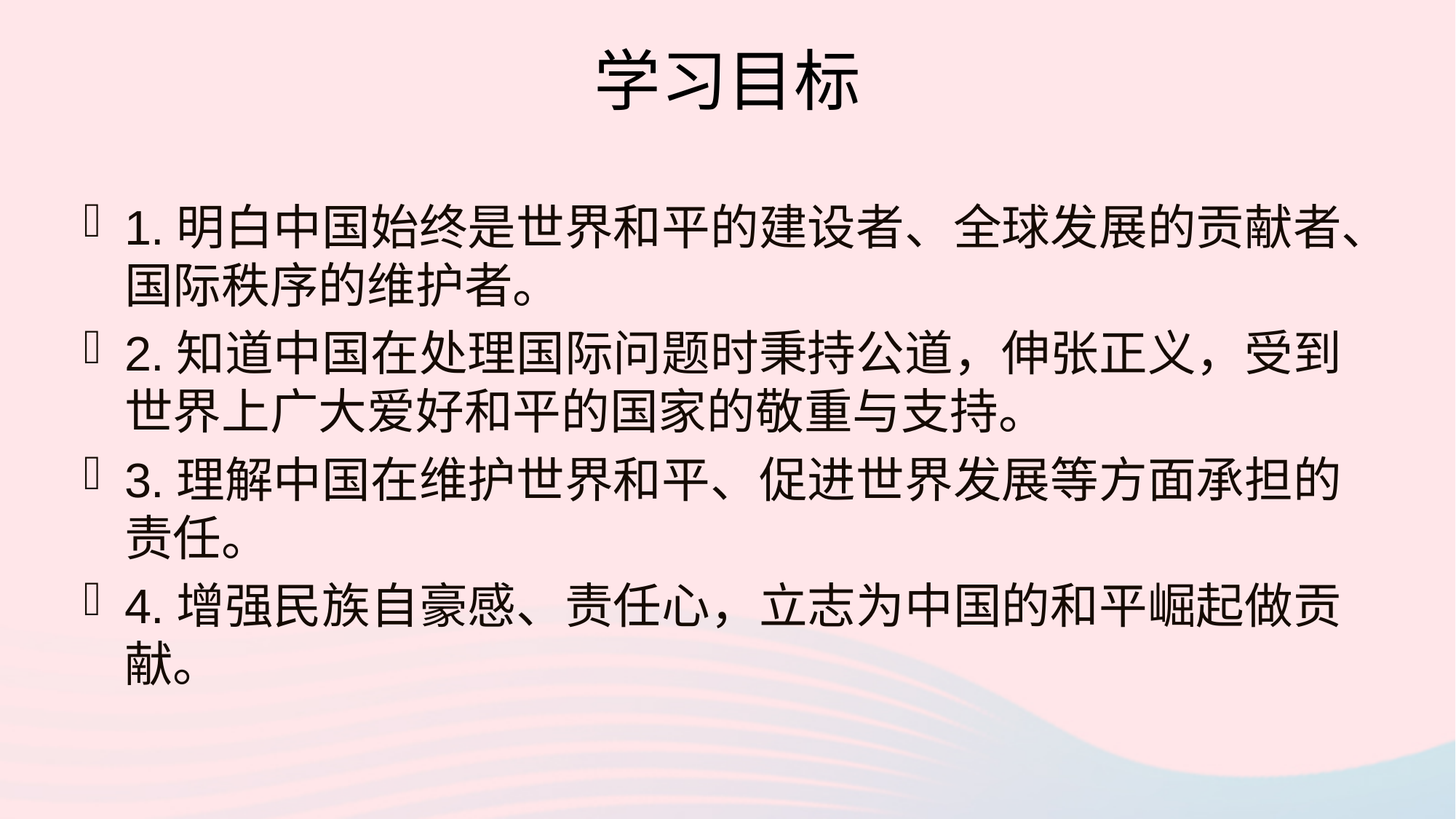

# 学习目标
1.明白中国始终是世界和平的建设者、全球发展的贡献者、国际秩序的维护者。
2.知道中国在处理国际问题时秉持公道，伸张正义，受到世界上广大爱好和平的国家的敬重与支持。
3.理解中国在维护世界和平、促进世界发展等方面承担的责任。
4.增强民族自豪感、责任心，立志为中国的和平崛起做贡献。